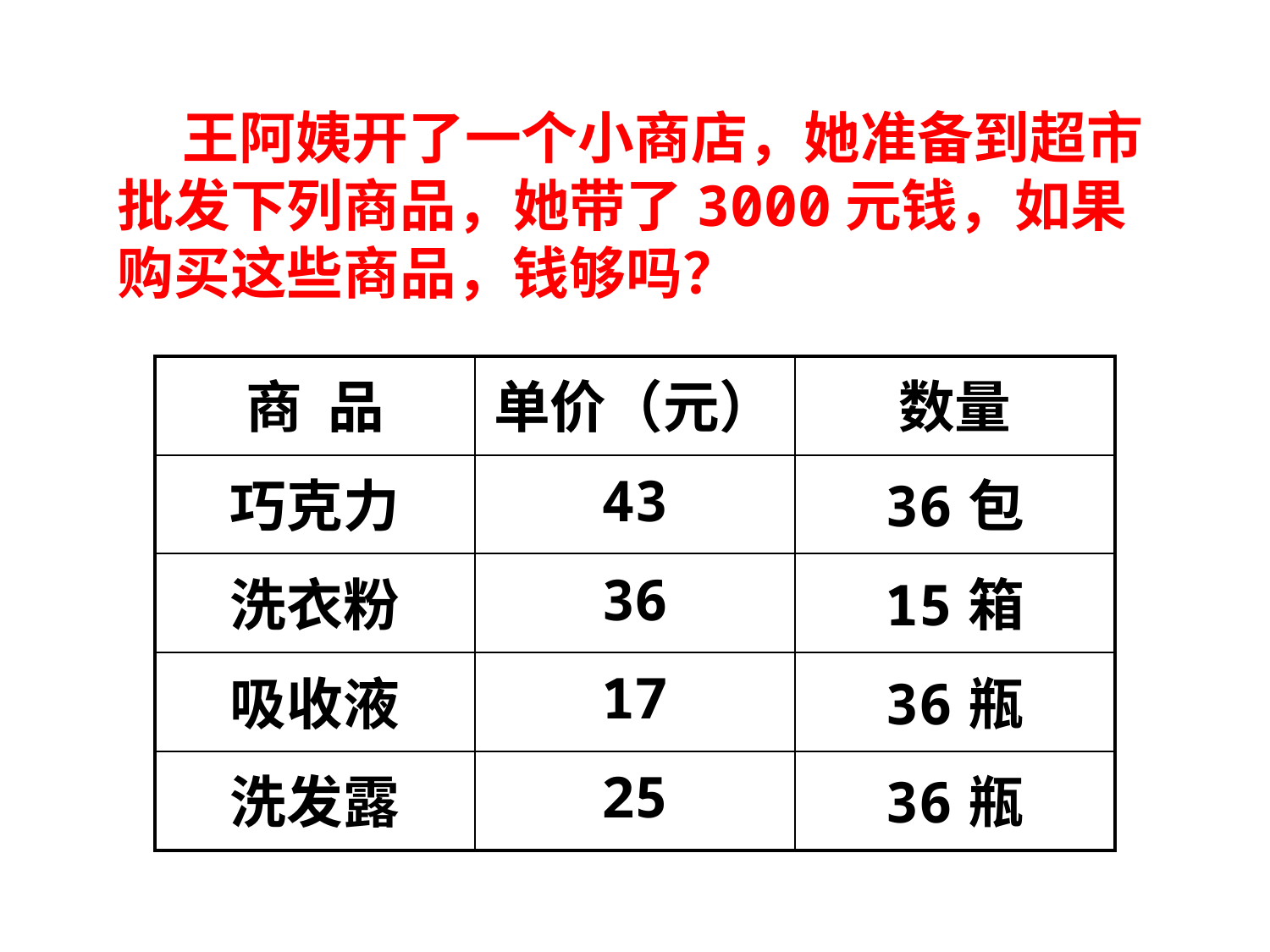

王阿姨开了一个小商店，她准备到超市批发下列商品，她带了3000元钱，如果购买这些商品，钱够吗？
| 商 品 | 单价（元） | 数量 |
| --- | --- | --- |
| 巧克力 | 43 | 36包 |
| 洗衣粉 | 36 | 15箱 |
| 吸收液 | 17 | 36瓶 |
| 洗发露 | 25 | 36瓶 |